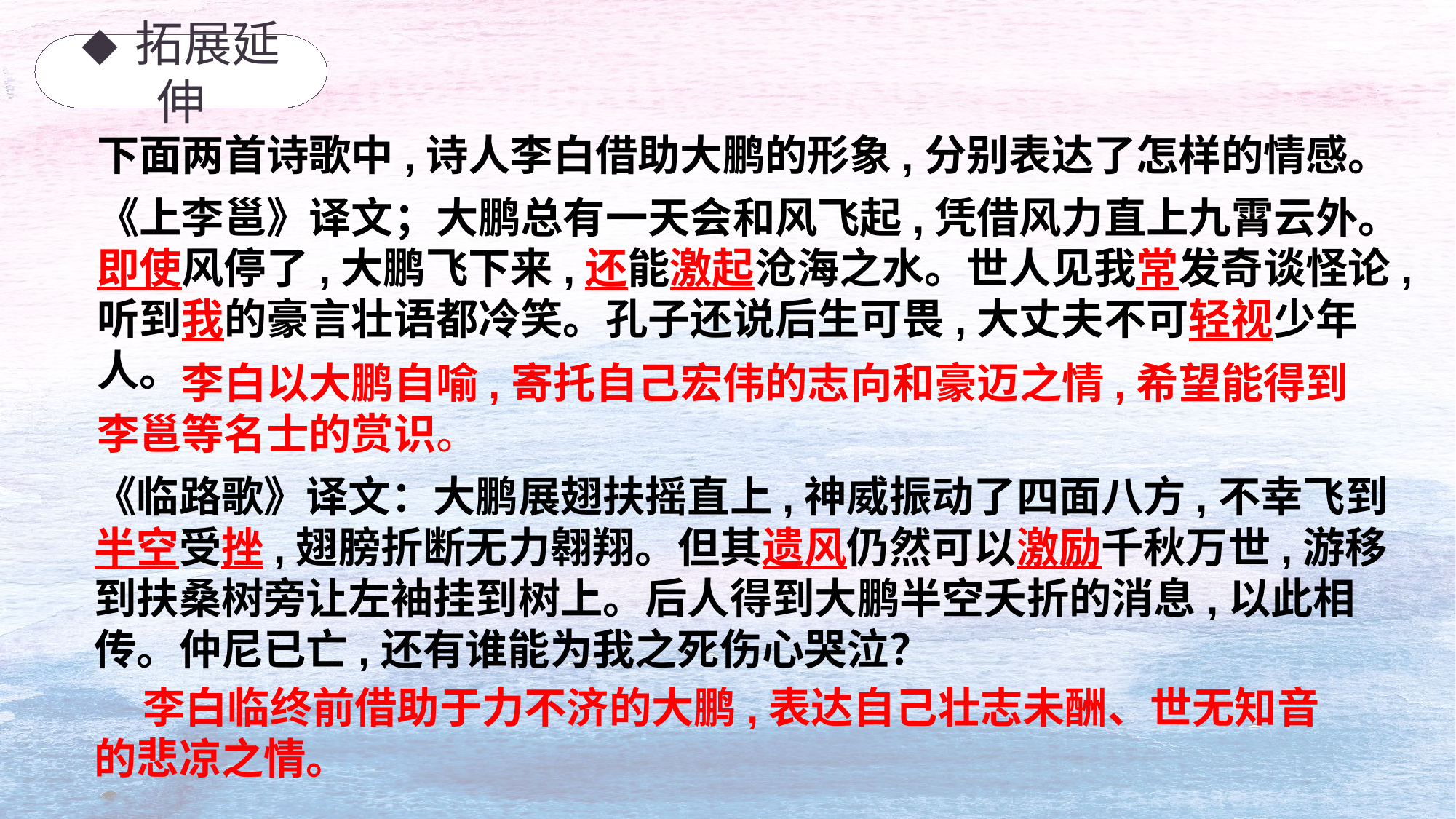

◆ 拓展延伸
下面两首诗歌中,诗人李白借助大鹏的形象,分别表达了怎样的情感。
《上李邕》译文；大鹏总有一天会和风飞起,凭借风力直上九霄云外。即使风停了,大鹏飞下来,还能激起沧海之水。世人见我常发奇谈怪论,听到我的豪言壮语都冷笑。孔子还说后生可畏,大丈夫不可轻视少年人。
李白以大鹏自喻,寄托自己宏伟的志向和豪迈之情,希望能得到李邕等名士的赏识。
《临路歌》译文：大鹏展翅扶摇直上,神威振动了四面八方,不幸飞到半空受挫,翅膀折断无力翱翔。但其遗风仍然可以激励千秋万世,游移到扶桑树旁让左袖挂到树上。后人得到大鹏半空夭折的消息,以此相传。仲尼已亡,还有谁能为我之死伤心哭泣？
    李白临终前借助于力不济的大鹏,表达自己壮志未酬、世无知音的悲凉之情。